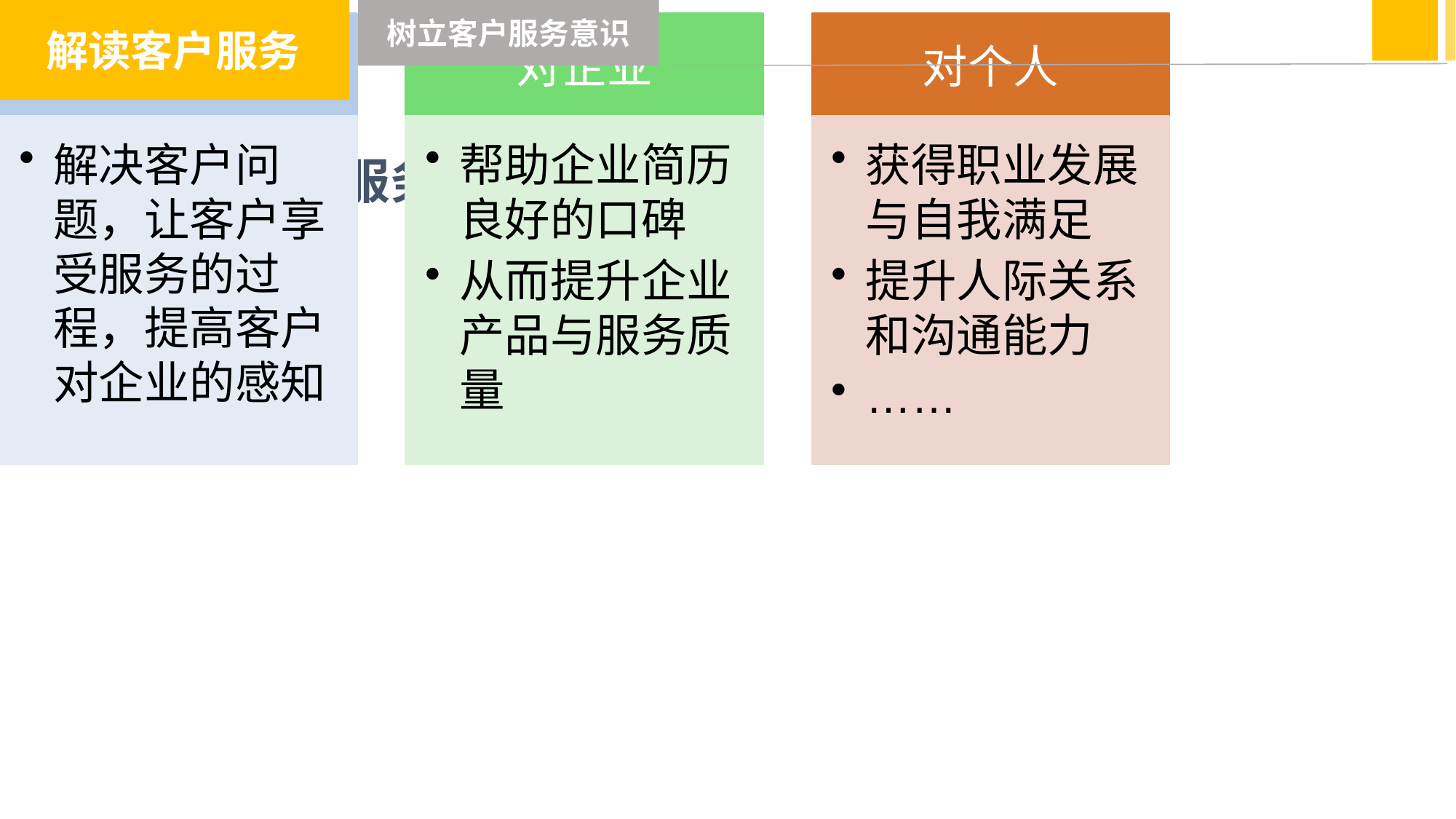

解读客户服务
树立客户服务意识

二、客户服务的价值
对客户
解决客户问题，让客户享受服务的过程，提高客户对企业的感知
对企业
帮助企业简历良好的口碑
从而提升企业产品与服务质量
对个人
获得职业发展与自我满足
提升人际关系和沟通能力
……